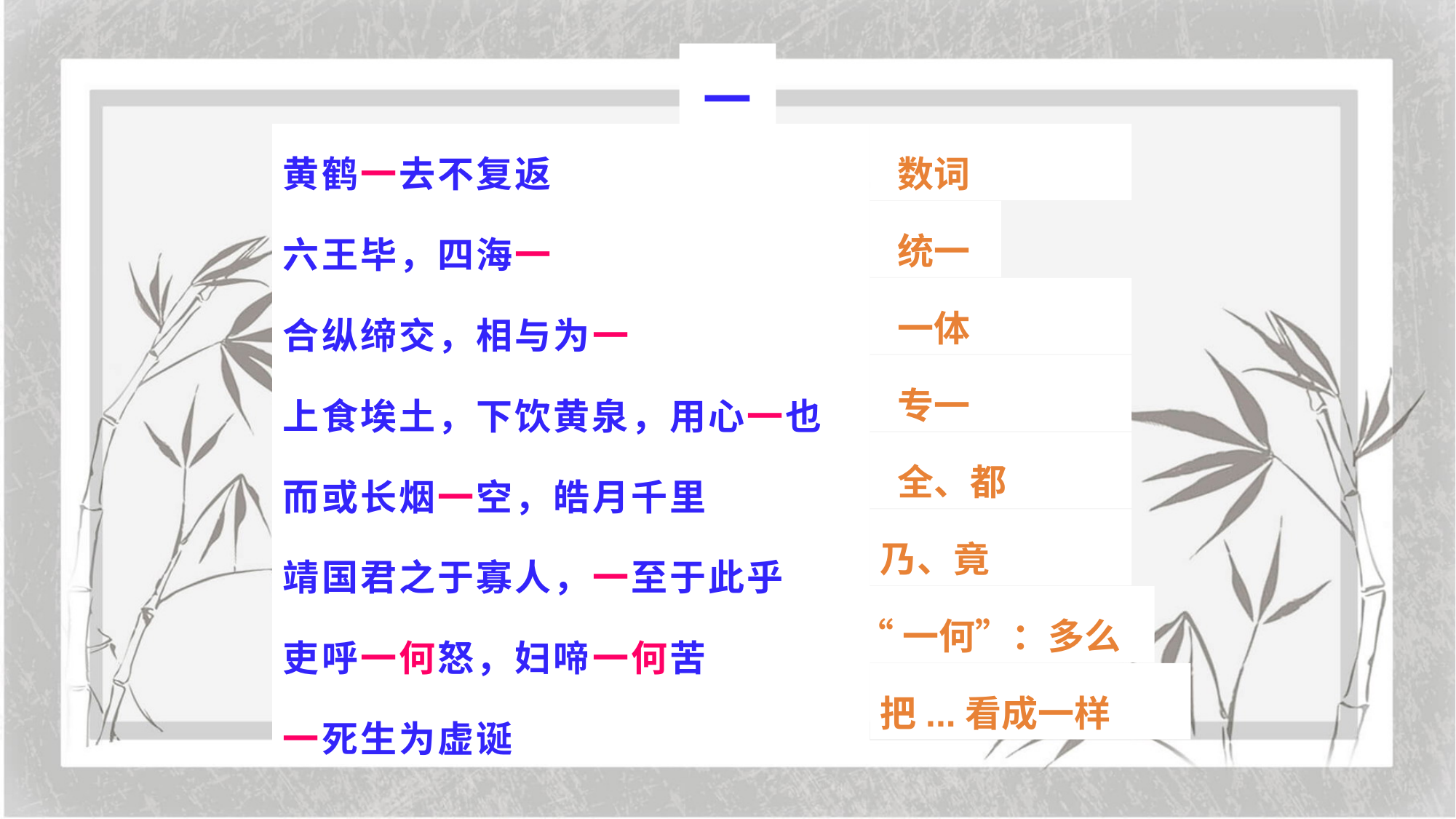

# 一
黄鹤一去不复返
六王毕，四海一
合纵缔交，相与为一
上食埃土，下饮黄泉，用心一也
而或长烟一空，皓月千里
靖国君之于寡人，一至于此乎
吏呼一何怒，妇啼一何苦
一死生为虚诞
 数词
 统一
 一体
 专一
 全、都
乃、竟
“一何”：多么
把...看成一样